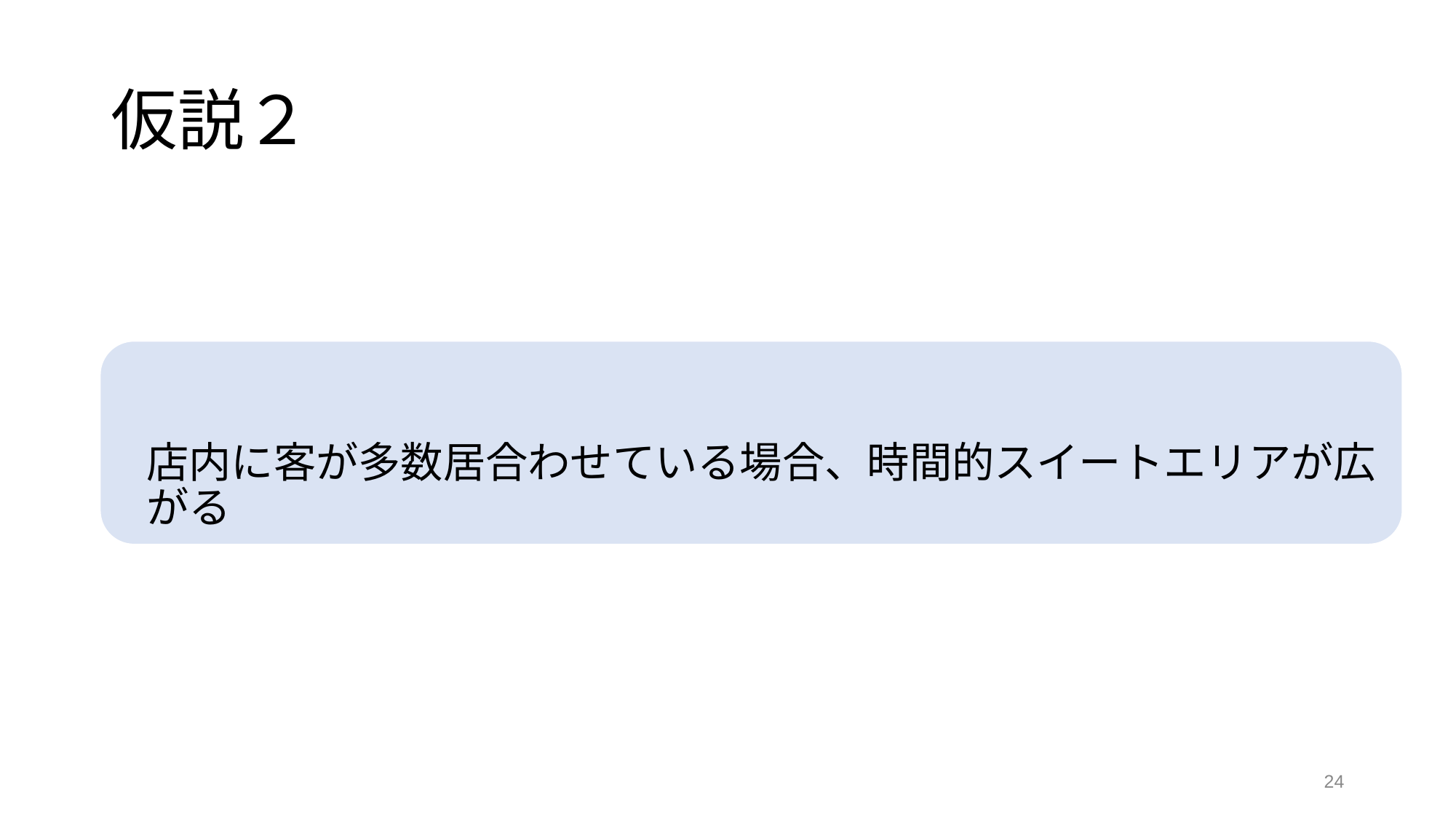

# 仮説２

店内に客が多数居合わせている場合、時間的スイートエリアが広がる
24